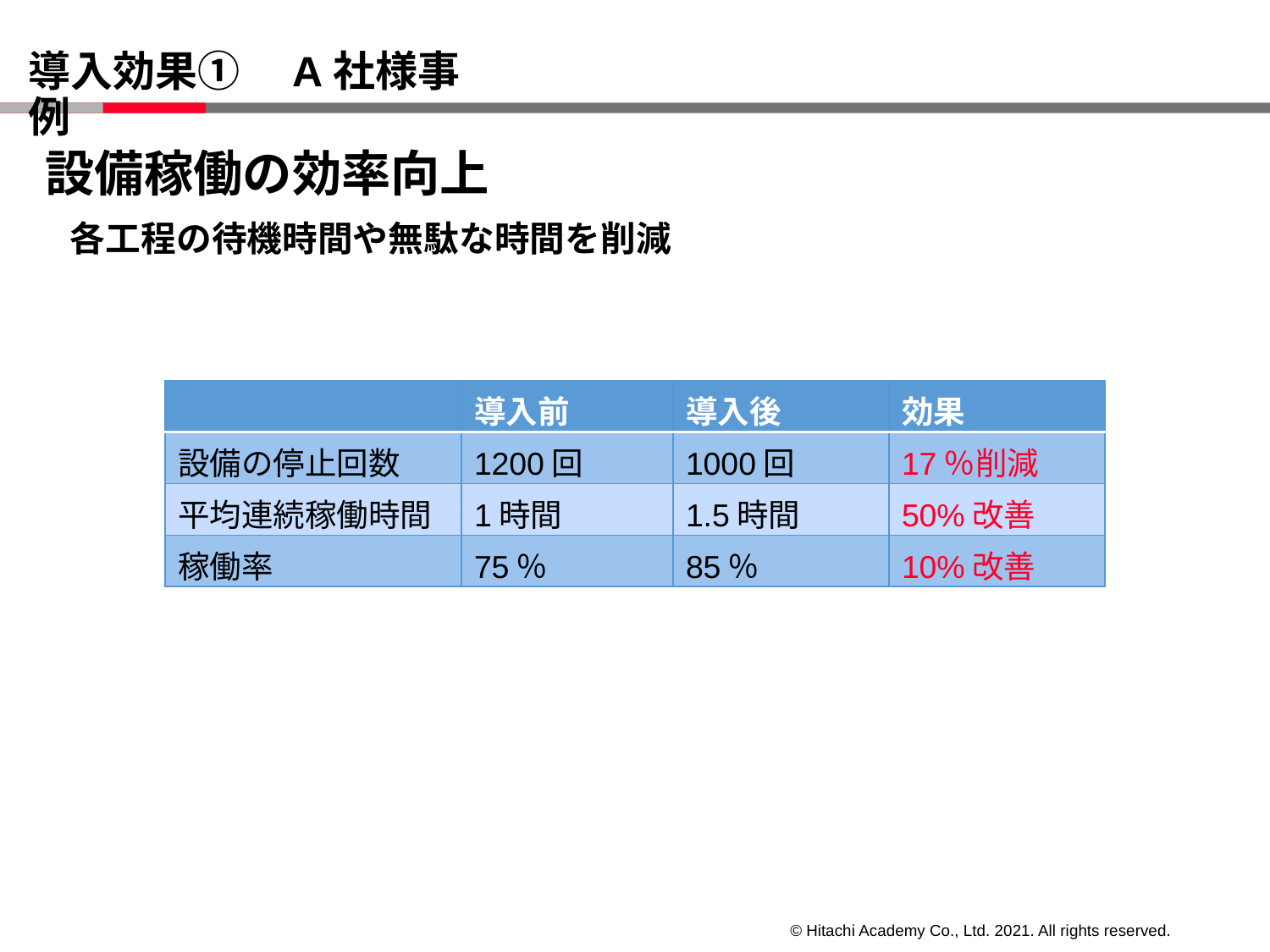

# 導入効果①　A社様事例
設備稼働の効率向上
各工程の待機時間や無駄な時間を削減
|  | 導入前 | 導入後 | 効果 |
| --- | --- | --- | --- |
| 設備の停止回数 | 1200回 | 1000回 | 17％削減 |
| 平均連続稼働時間 | 1時間 | 1.5時間 | 50%改善 |
| 稼働率 | 75％ | 85％ | 10%改善 |